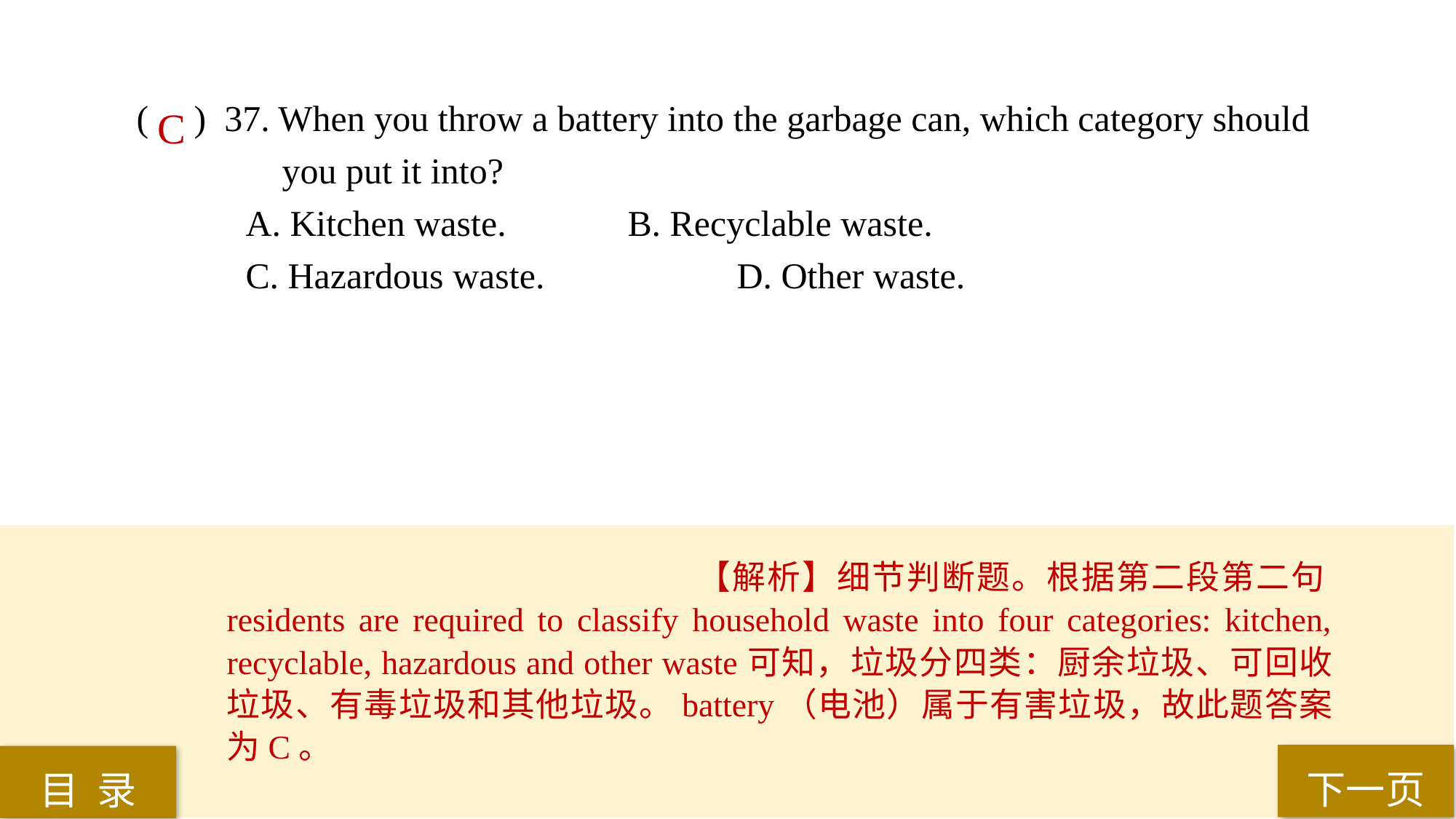

(     )  37. When you throw a battery into the garbage can, which category should
                you put it into?
A. Kitchen waste. 		B. Recyclable waste.
C. Hazardous waste. 		D. Other waste.
C
【解析】细节判断题。根据第二段第二句residents are required to classify household waste into four categories: kitchen, recyclable, hazardous and other waste可知，垃圾分四类：厨余垃圾、可回收垃圾、有毒垃圾和其他垃圾。battery（电池）属于有害垃圾，故此题答案为C。